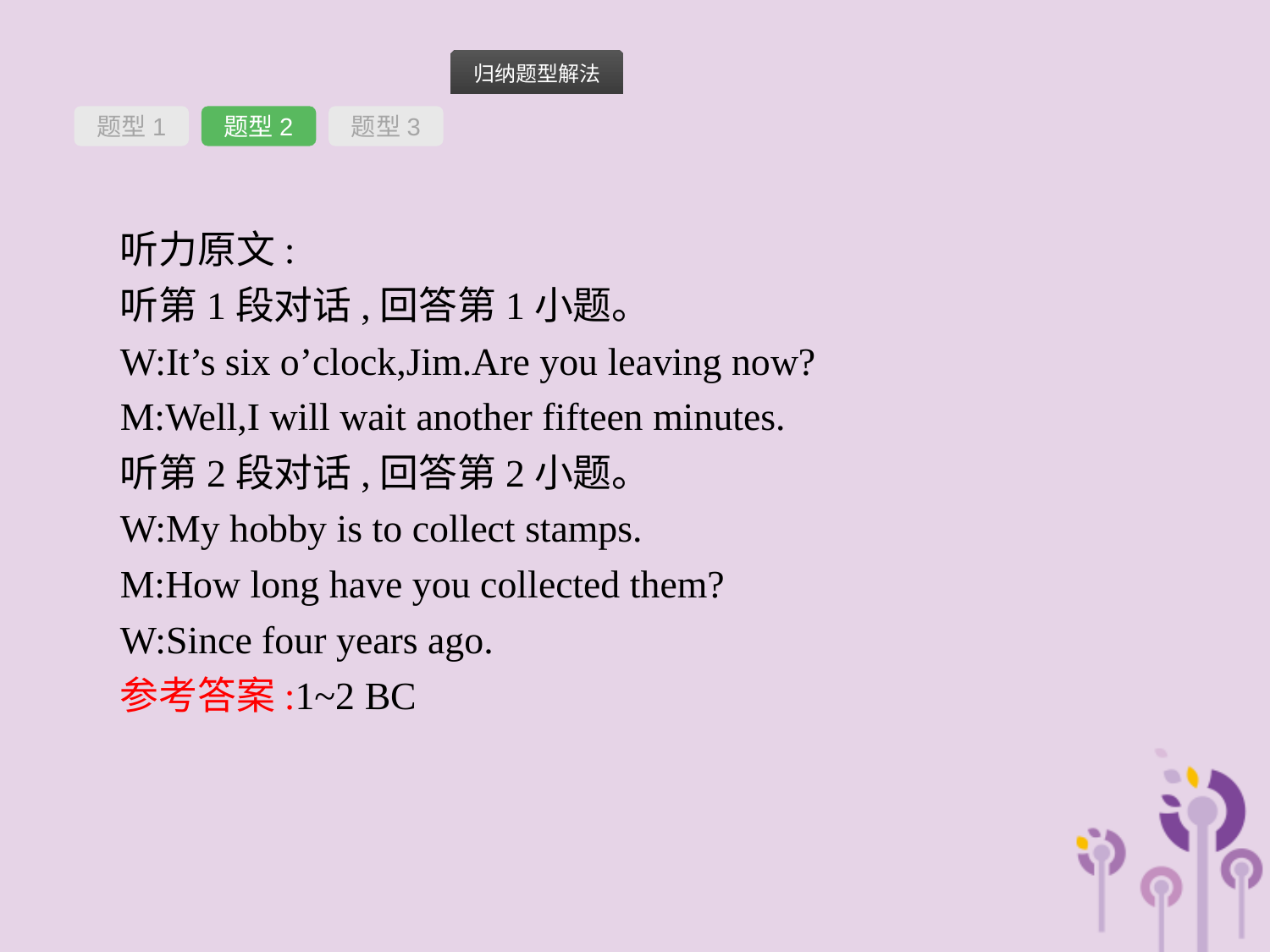

题型1
题型2
题型3
听力原文:
听第1段对话,回答第1小题。
W:It’s six o’clock,Jim.Are you leaving now?
M:Well,I will wait another fifteen minutes.
听第2段对话,回答第2小题。
W:My hobby is to collect stamps.
M:How long have you collected them?
W:Since four years ago.
参考答案:1~2 BC